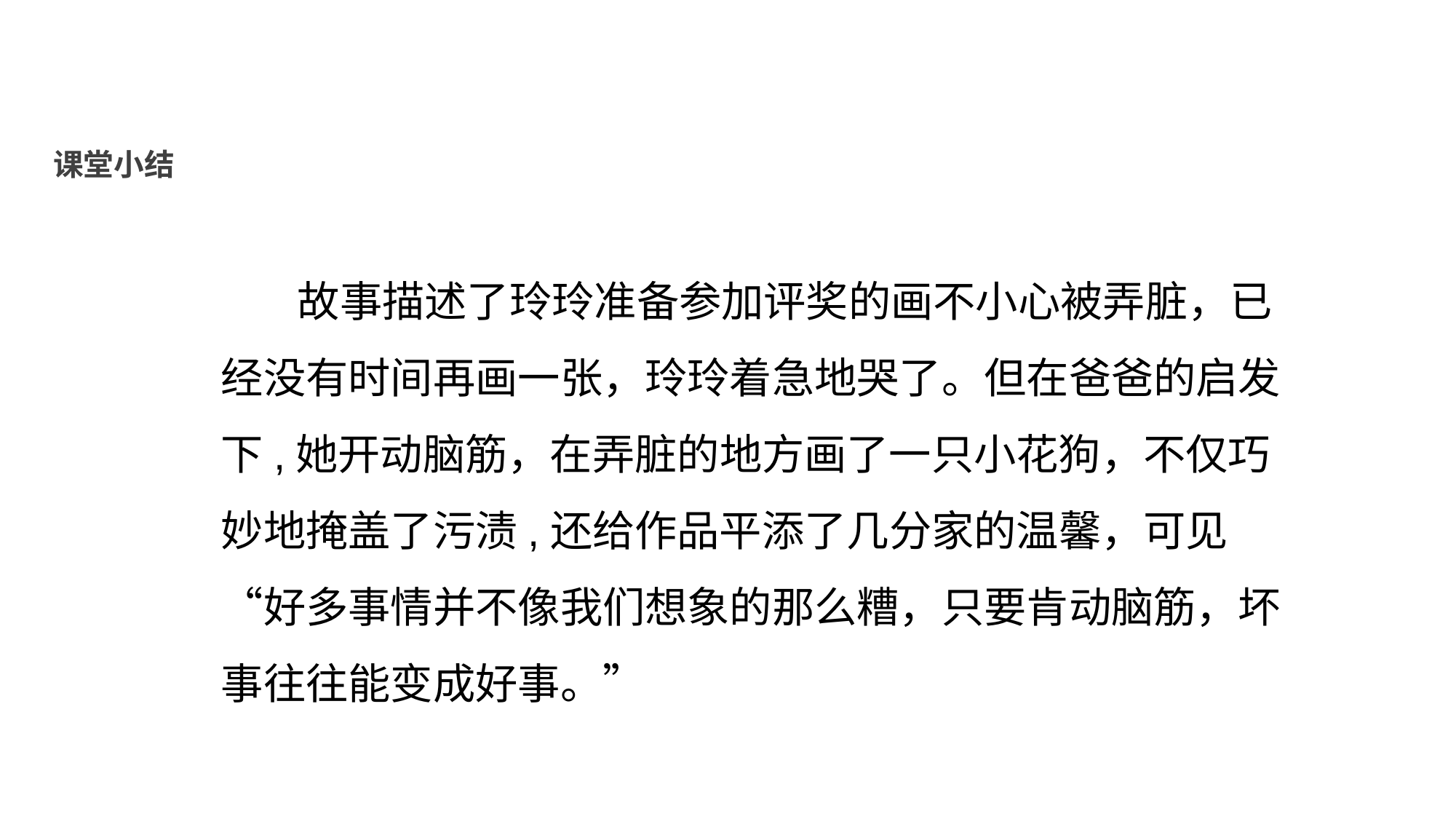

课堂小结
       故事描述了玲玲准备参加评奖的画不小心被弄脏，已经没有时间再画一张，玲玲着急地哭了。但在爸爸的启发下,她开动脑筋，在弄脏的地方画了一只小花狗，不仅巧妙地掩盖了污渍,还给作品平添了几分家的温馨，可见“好多事情并不像我们想象的那么糟，只要肯动脑筋，坏事往往能变成好事。”